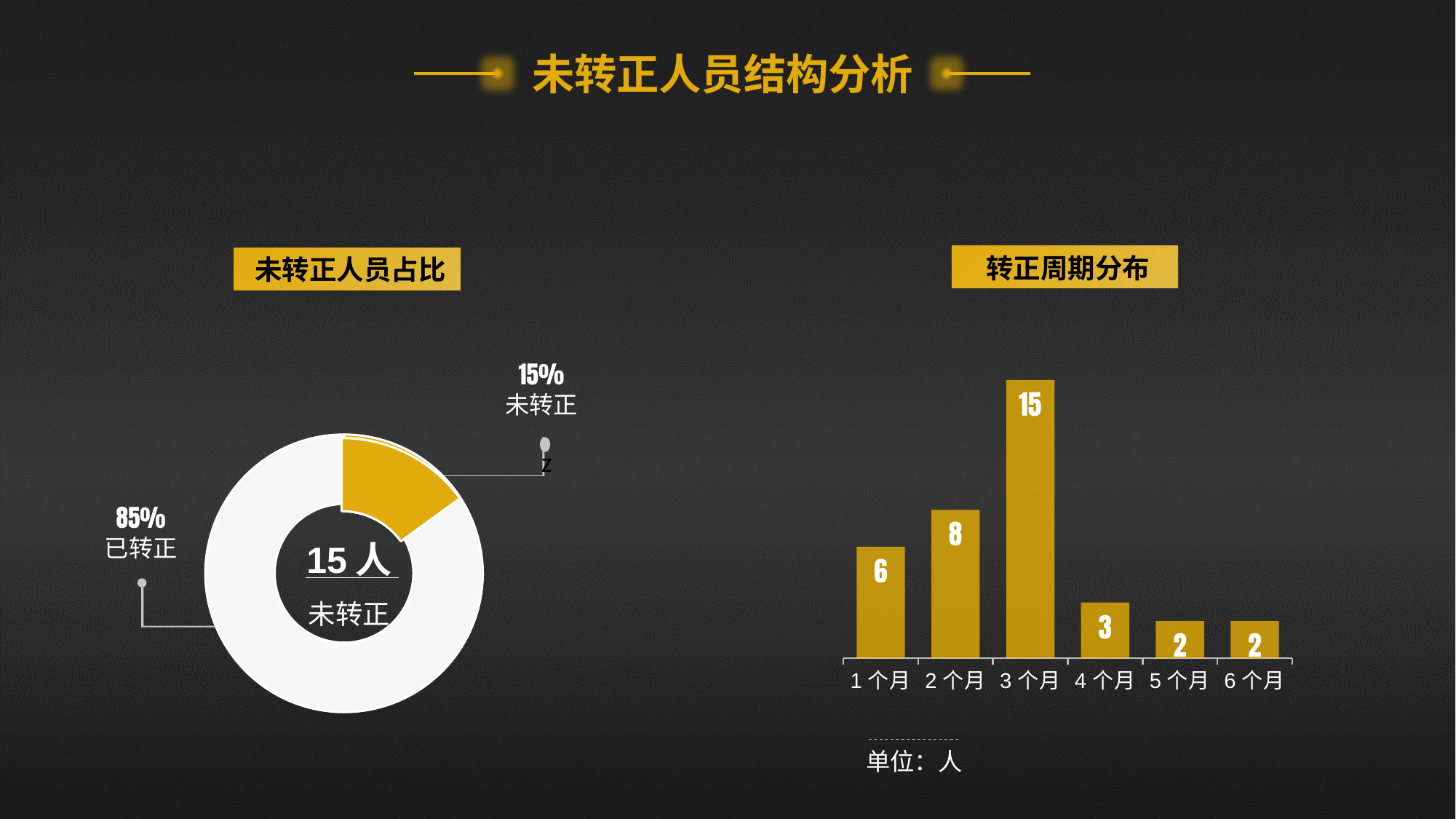

未转正人员结构分析

转正周期分布

未转正人员占比

### Chart

| Category | 系列 1 |
|---|---|
| 1个月 | 6.0 |
| 2个月 | 8.0 |
| 3个月 | 15.0 |
| 4个月 | 3.0 |
| 5个月 | 2.0 |
| 6个月 | 2.0 |
15%
未转正

### Chart

| Category | 列1 |
|---|---|
| 未转正 | 0.15 |
| 已转正 | 0.85 |

### Chart

| Category | 列1 |
|---|---|
| 未转正 | 0.15 |
| 已转正 | 0.85 |
z
85%
已转正

15人
未转正
单位：人